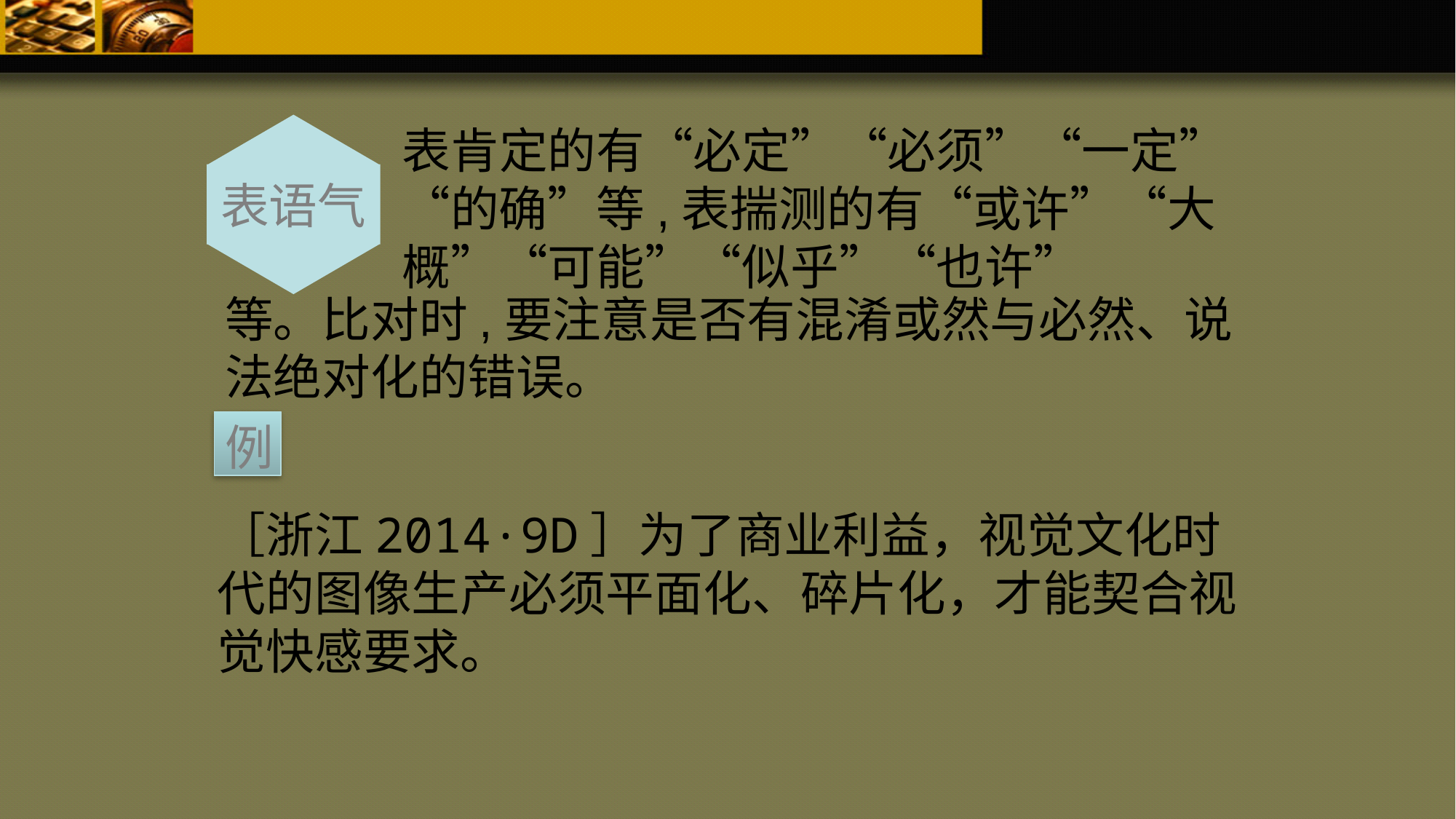

表语气
表肯定的有“必定”“必须”“一定”“的确”等,表揣测的有“或许”“大概”“可能”“似乎”“也许”
等。比对时,要注意是否有混淆或然与必然、说法绝对化的错误。
例
［浙江2014·9D］为了商业利益，视觉文化时代的图像生产必须平面化、碎片化，才能契合视觉快感要求。